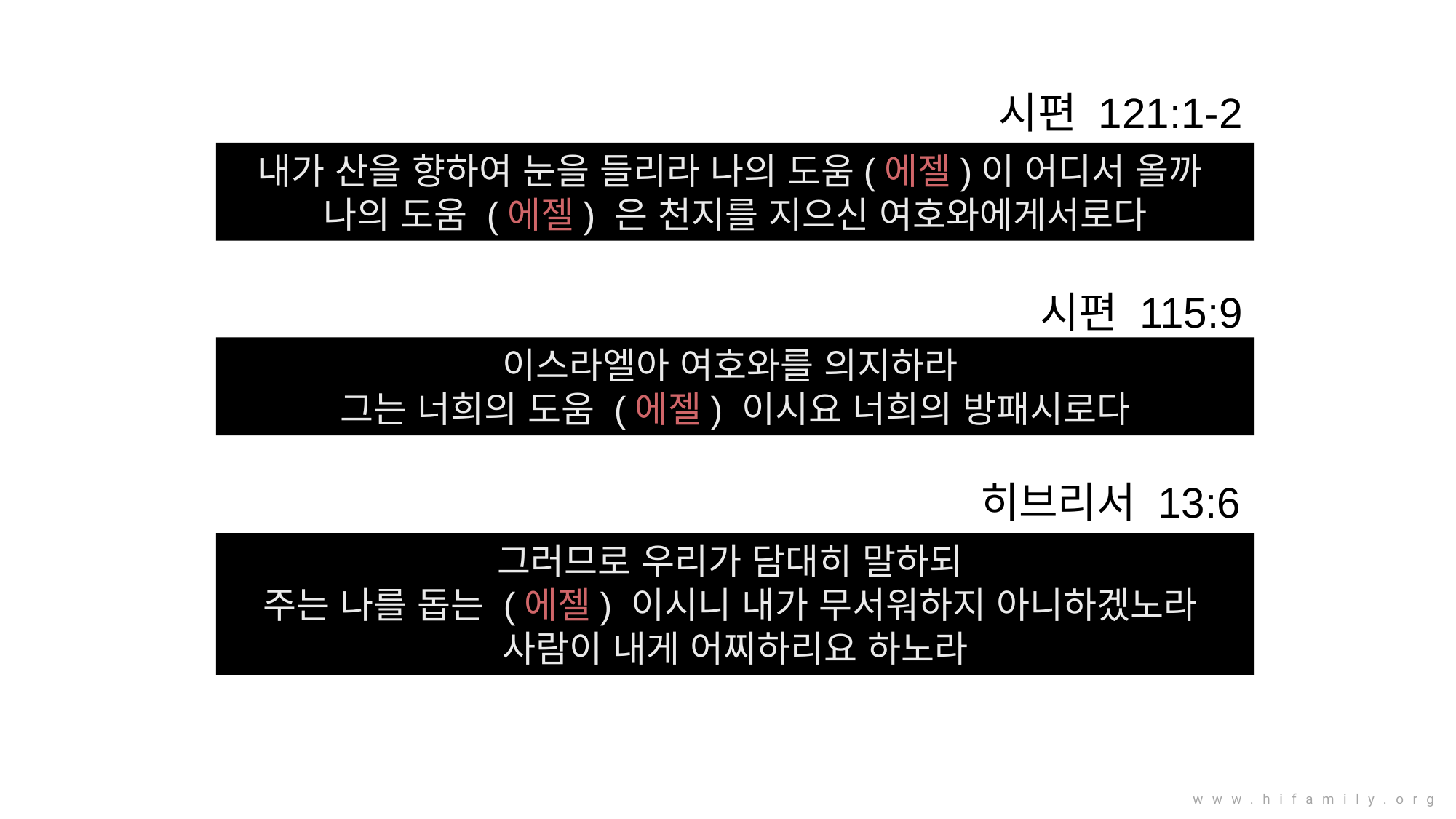

시편 121:1-2
내가 산을 향하여 눈을 들리라 나의 도움(에젤)이 어디서 올까
나의 도움 (에젤) 은 천지를 지으신 여호와에게서로다
시편 115:9
이스라엘아 여호와를 의지하라
그는 너희의 도움 (에젤) 이시요 너희의 방패시로다
히브리서 13:6
그러므로 우리가 담대히 말하되
주는 나를 돕는 (에젤) 이시니 내가 무서워하지 아니하겠노라
사람이 내게 어찌하리요 하노라
www.hifamily.org